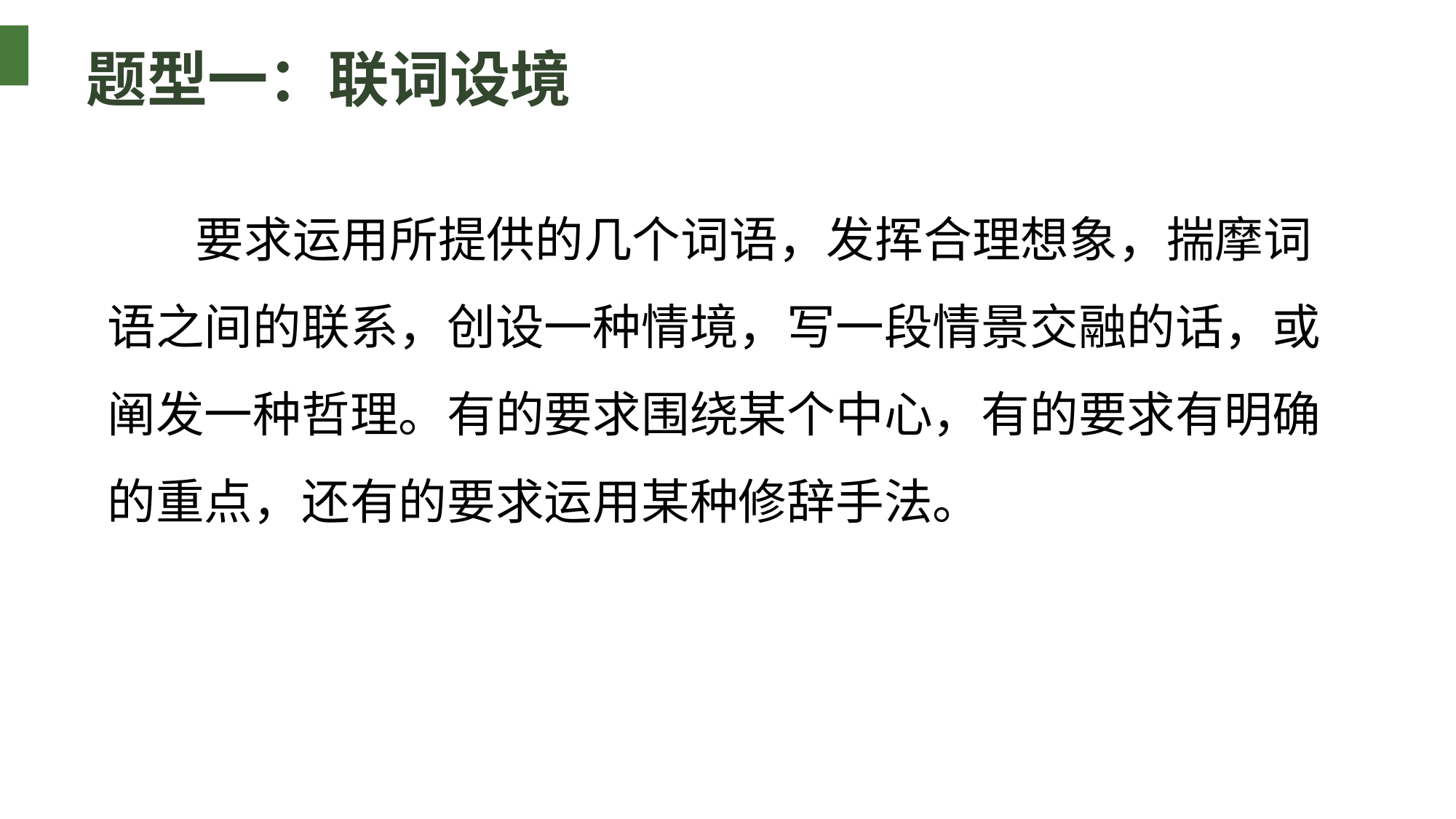

题型一：联词设境
       要求运用所提供的几个词语，发挥合理想象，揣摩词语之间的联系，创设一种情境，写一段情景交融的话，或阐发一种哲理。有的要求围绕某个中心，有的要求有明确的重点，还有的要求运用某种修辞手法。